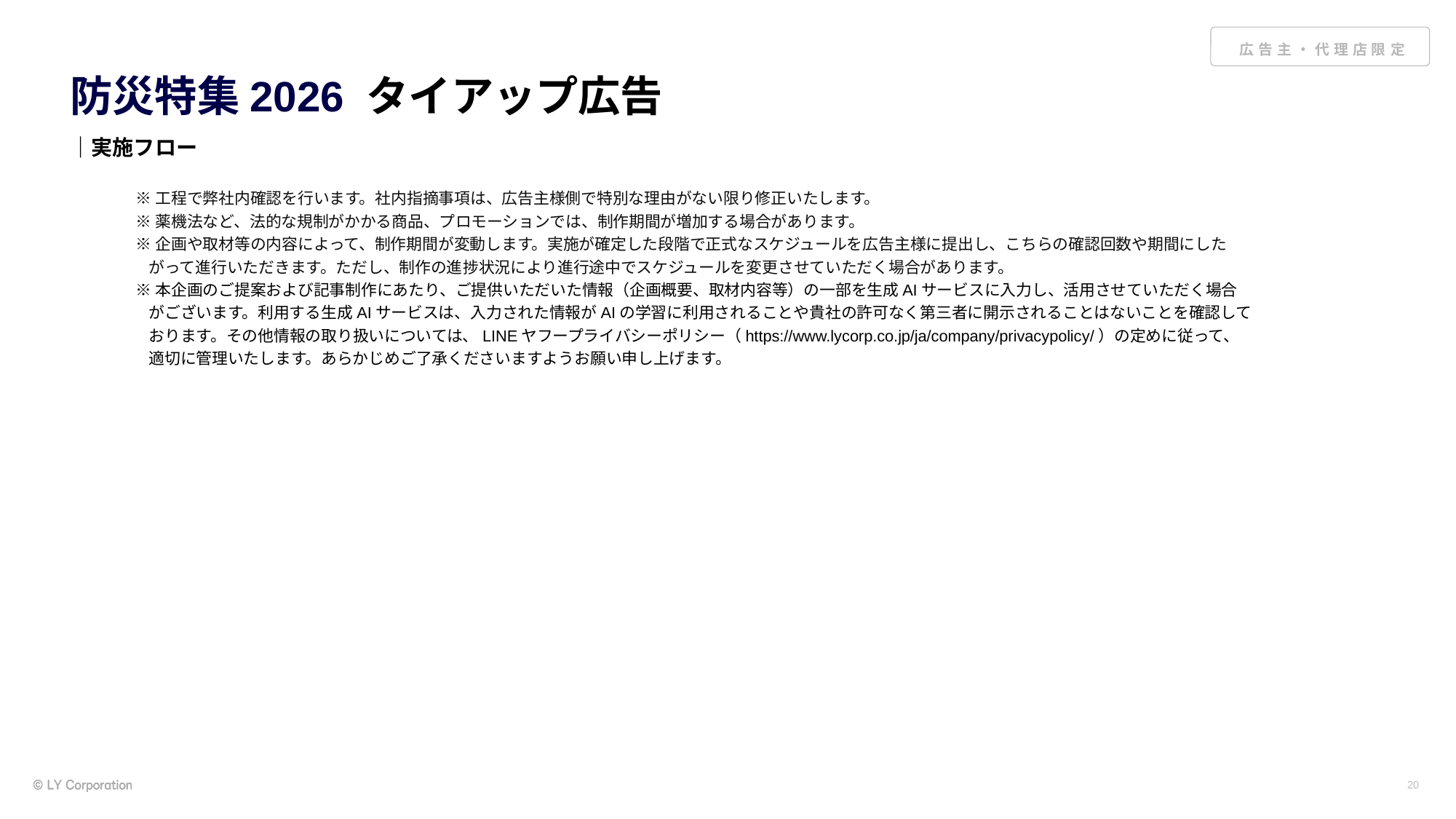

# 防災特集2026 タイアップ広告
｜実施フロー
※工程で弊社内確認を行います。社内指摘事項は、広告主様側で特別な理由がない限り修正いたします。
※薬機法など、法的な規制がかかる商品、プロモーションでは、制作期間が増加する場合があります。
※企画や取材等の内容によって、制作期間が変動します。実施が確定した段階で正式なスケジュールを広告主様に提出し、こちらの確認回数や期間にしたがって進行いただきます。ただし、制作の進捗状況により進行途中でスケジュールを変更させていただく場合があります。
※本企画のご提案および記事制作にあたり、ご提供いただいた情報（企画概要、取材内容等）の一部を生成AIサービスに入力し、活用させていただく場合がございます。利用する生成AIサービスは、入力された情報がAIの学習に利用されることや貴社の許可なく第三者に開示されることはないことを確認しております。その他情報の取り扱いについては、LINEヤフープライバシーポリシー（https://www.lycorp.co.jp/ja/company/privacypolicy/）の定めに従って、適切に管理いたします。あらかじめご了承くださいますようお願い申し上げます。